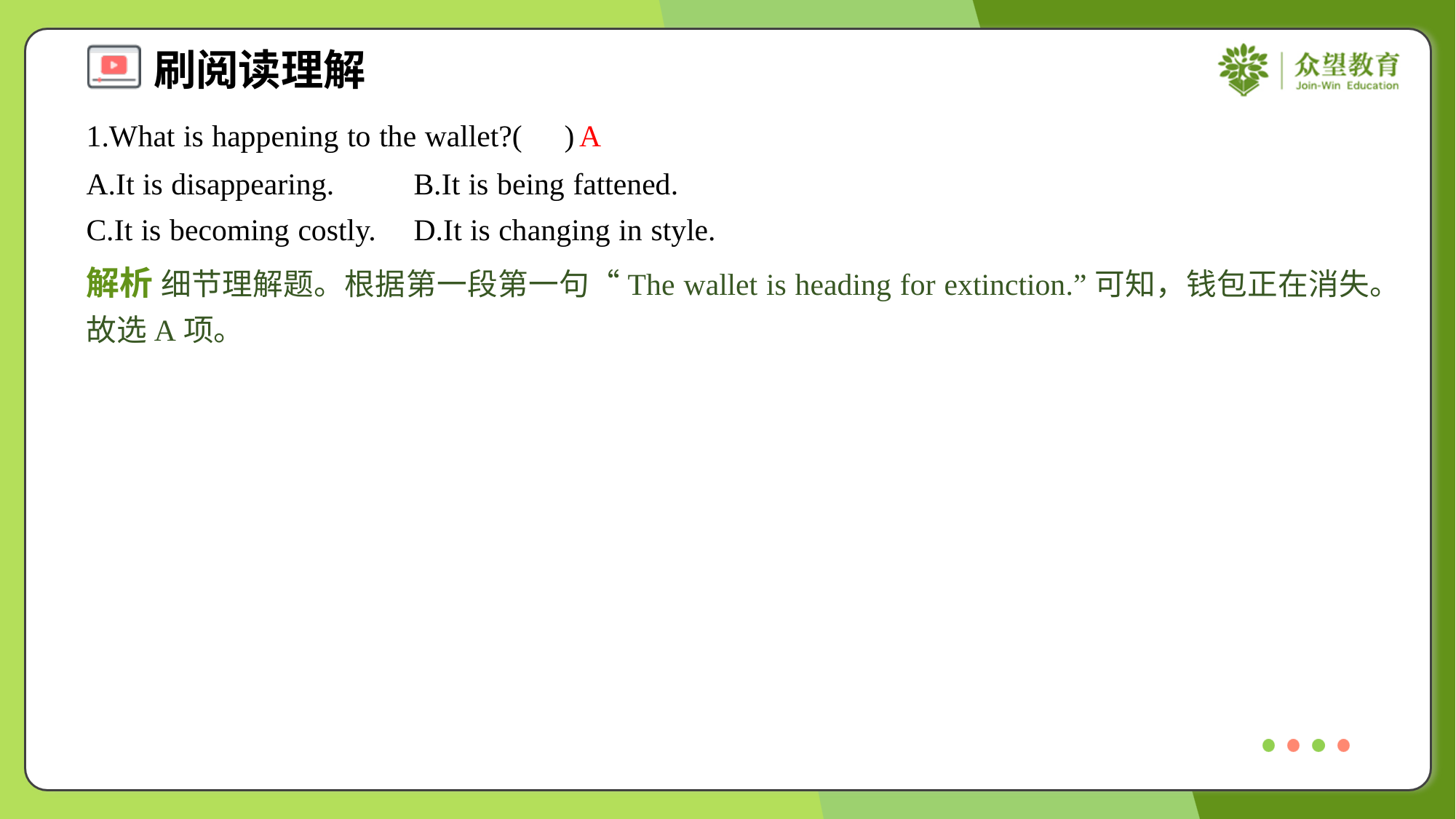

1.What is happening to the wallet?(     )
A
A.It is disappearing.	B.It is being fattened.
C.It is becoming costly.	D.It is changing in style.
解析 细节理解题。根据第一段第一句“The wallet is heading for extinction.”可知，钱包正在消失。故选A项。